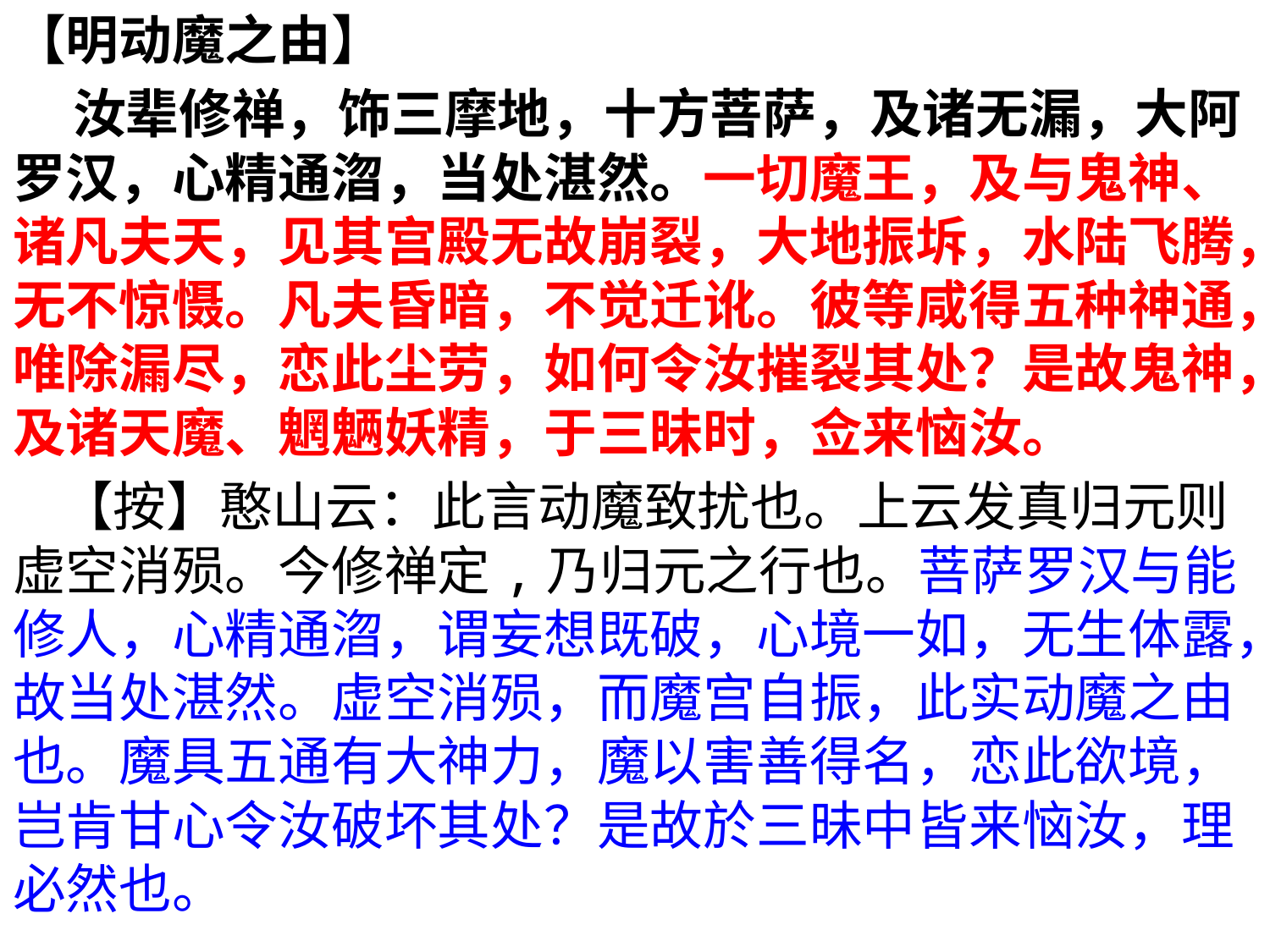

【明动魔之由】
    汝辈修禅，饰三摩地，十方菩萨，及诸无漏，大阿罗汉，心精通㳷，当处湛然。一切魔王，及与鬼神、诸凡夫天，见其宫殿无故崩裂，大地振坼，水陆飞腾，无不惊慑。凡夫昏暗，不觉迁讹。彼等咸得五种神通，唯除漏尽，恋此尘劳，如何令汝摧裂其处？是故鬼神，及诸天魔、魍魉妖精，于三昧时，佥来恼汝。
   【按】憨山云：此言动魔致扰也。上云发真归元则虚空消殒。今修禅定,乃归元之行也。菩萨罗汉与能修人，心精通㳷，谓妄想既破，心境一如，无生体露，故当处湛然。虚空消殒，而魔宫自振，此实动魔之由也。魔具五通有大神力，魔以害善得名，恋此欲境，岂肯甘心令汝破坏其处？是故於三昧中皆来恼汝，理必然也。